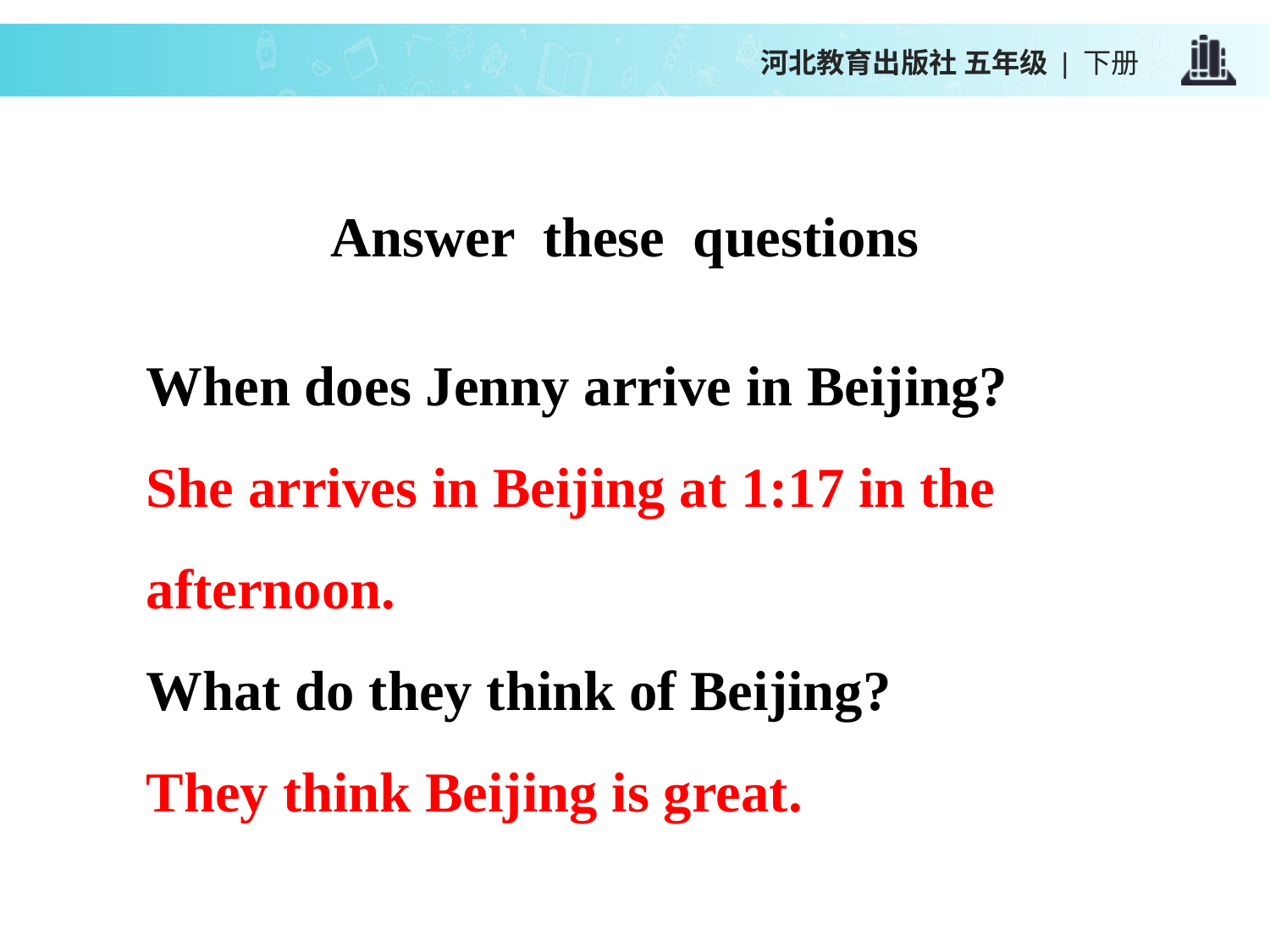

河北教育出版社 五年级 | 下册
Answer  these  questions
When does Jenny arrive in Beijing?
She arrives in Beijing at 1:17 in the afternoon.
What do they think of Beijing?
They think Beijing is great.